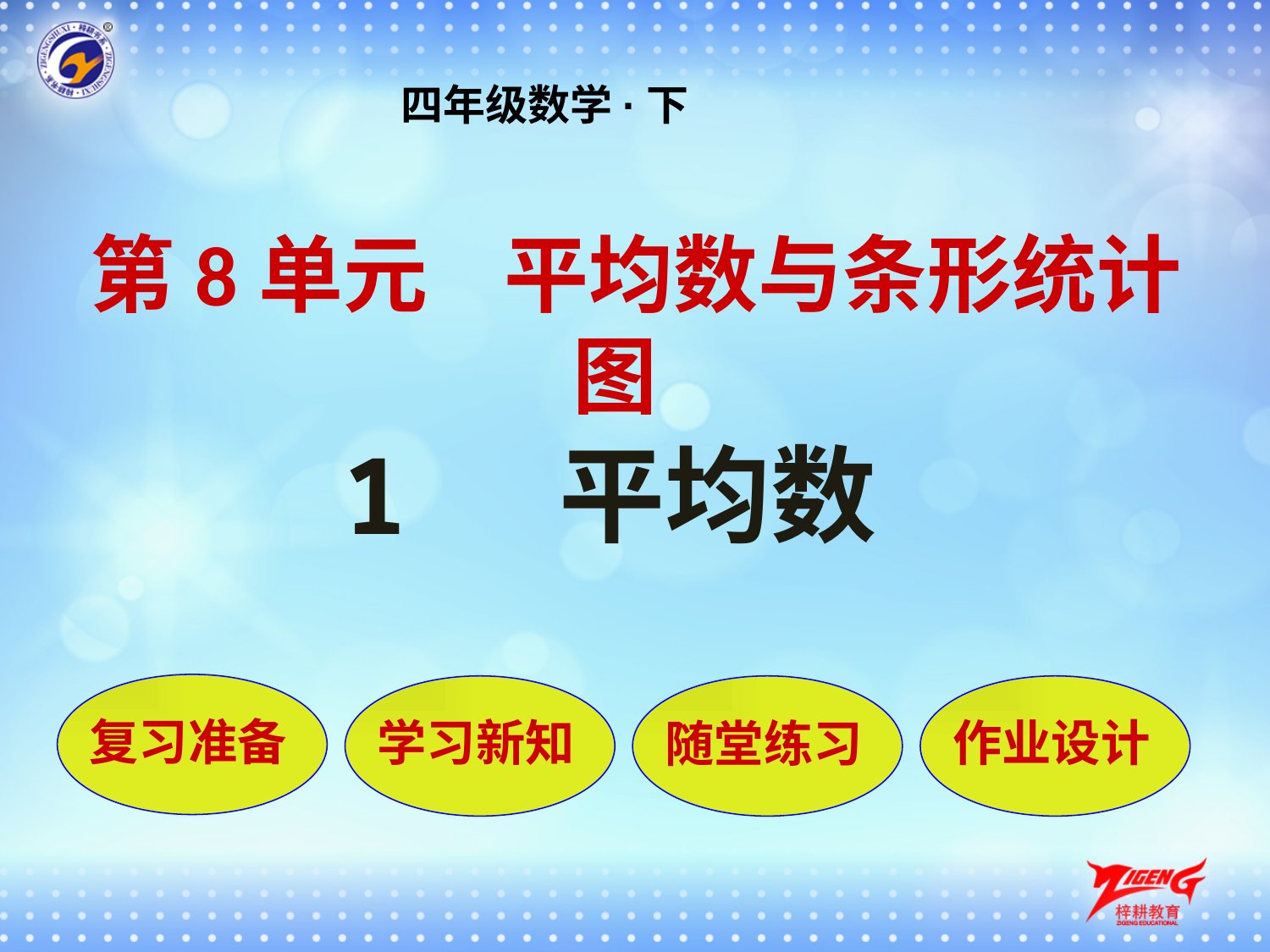

四年级数学·下
第8单元    平均数与条形统计图
1  平均数

复习准备

学习新知

随堂练习

作业设计